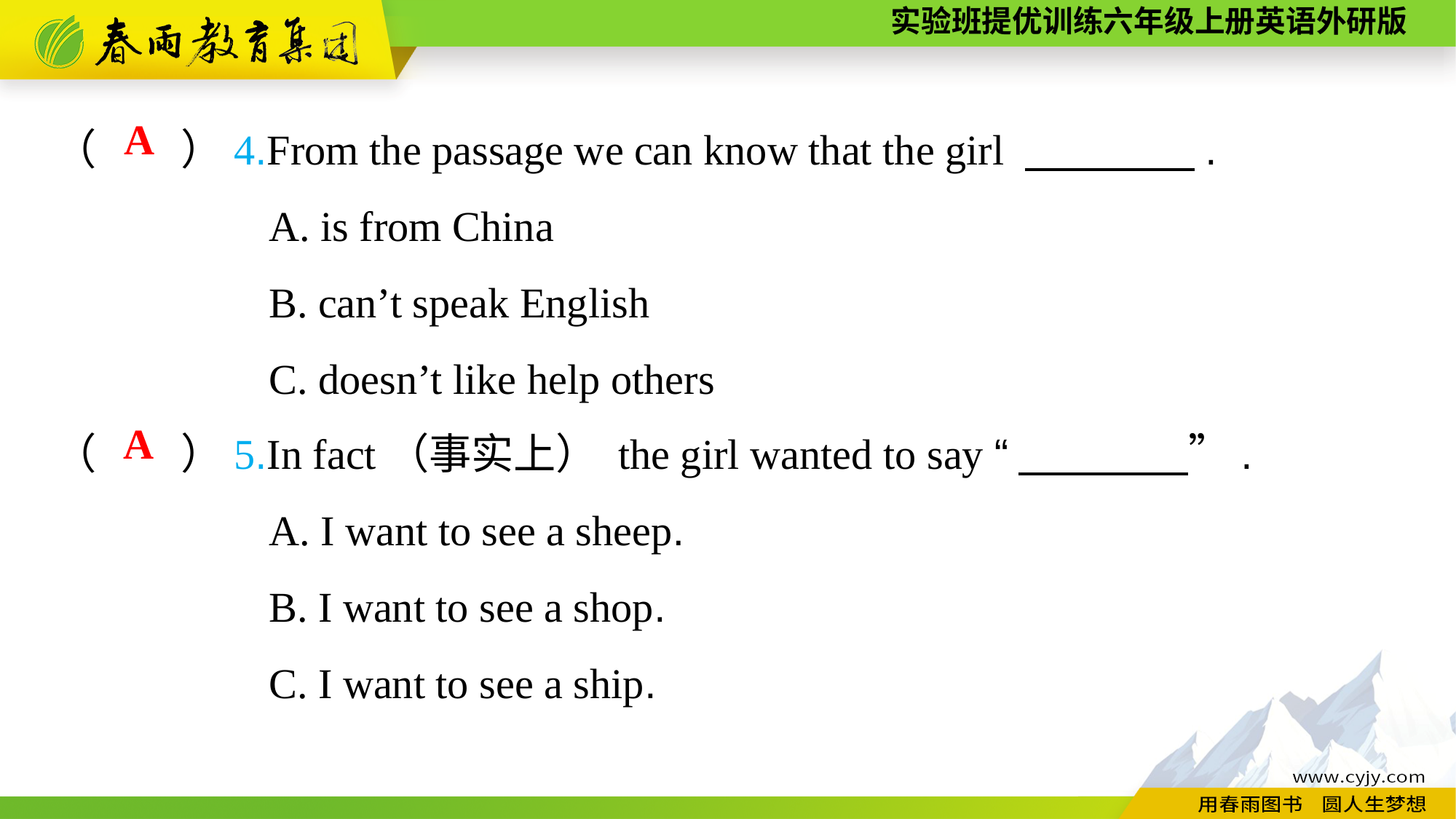

（　　）4.From the passage we can know that the girl 　　　　.
A. is from China
B. can’t speak English
C. doesn’t like help others
A
（　　）5.In fact（事实上） the girl wanted to say “　　　　”.
A. I want to see a sheep.
B. I want to see a shop.
C. I want to see a ship.
A